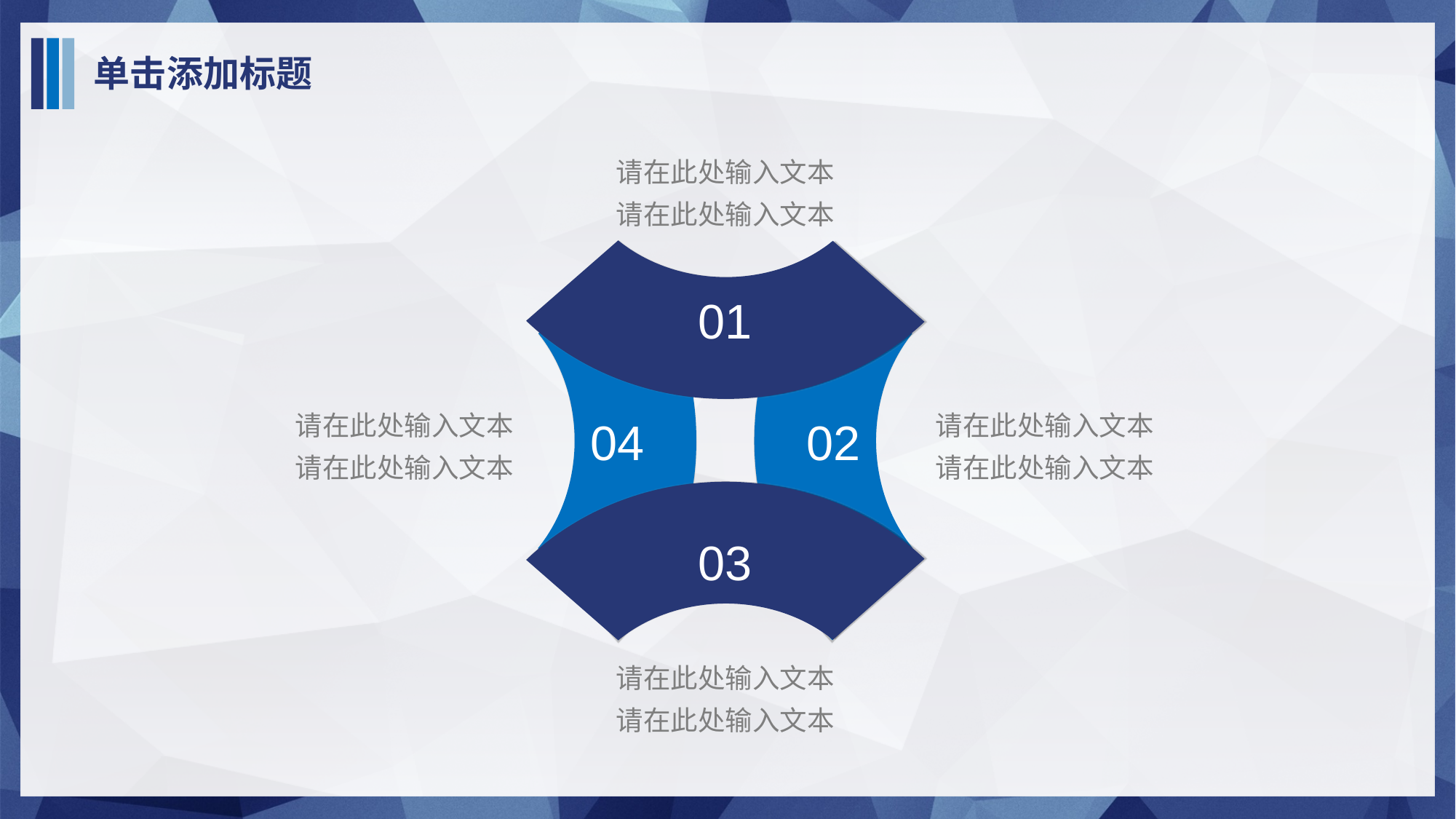

单击添加标题
请在此处输入文本
请在此处输入文本
01
04
02
请在此处输入文本
请在此处输入文本
请在此处输入文本
请在此处输入文本
03
请在此处输入文本
请在此处输入文本